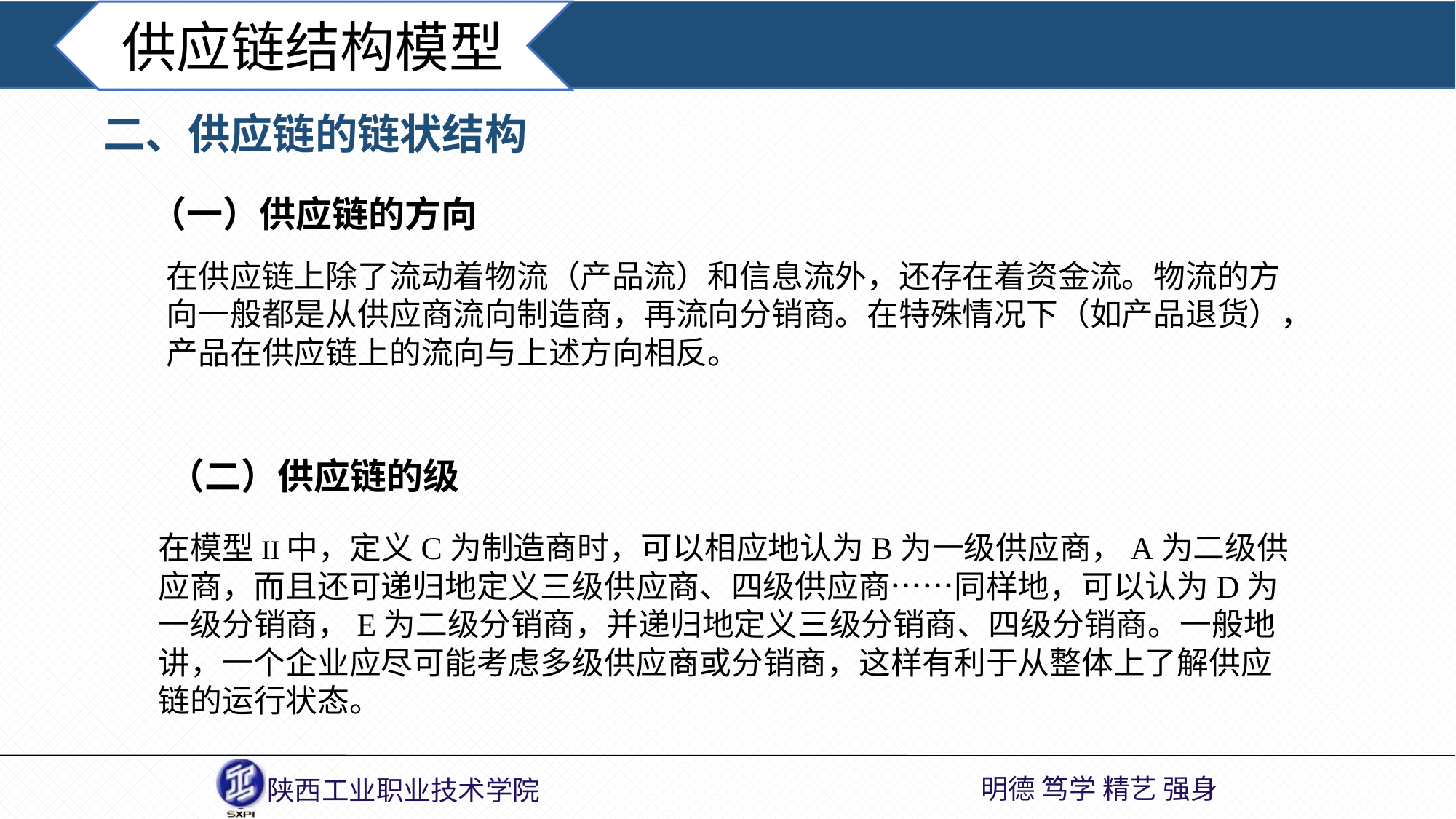

供应链结构模型
二、供应链的链状结构
（一）供应链的方向
在供应链上除了流动着物流（产品流）和信息流外，还存在着资金流。物流的方向一般都是从供应商流向制造商，再流向分销商。在特殊情况下（如产品退货），产品在供应链上的流向与上述方向相反。
（二）供应链的级
在模型II中，定义C为制造商时，可以相应地认为B为一级供应商，A为二级供应商，而且还可递归地定义三级供应商、四级供应商……同样地，可以认为D为一级分销商，E为二级分销商，并递归地定义三级分销商、四级分销商。一般地讲，一个企业应尽可能考虑多级供应商或分销商，这样有利于从整体上了解供应链的运行状态。